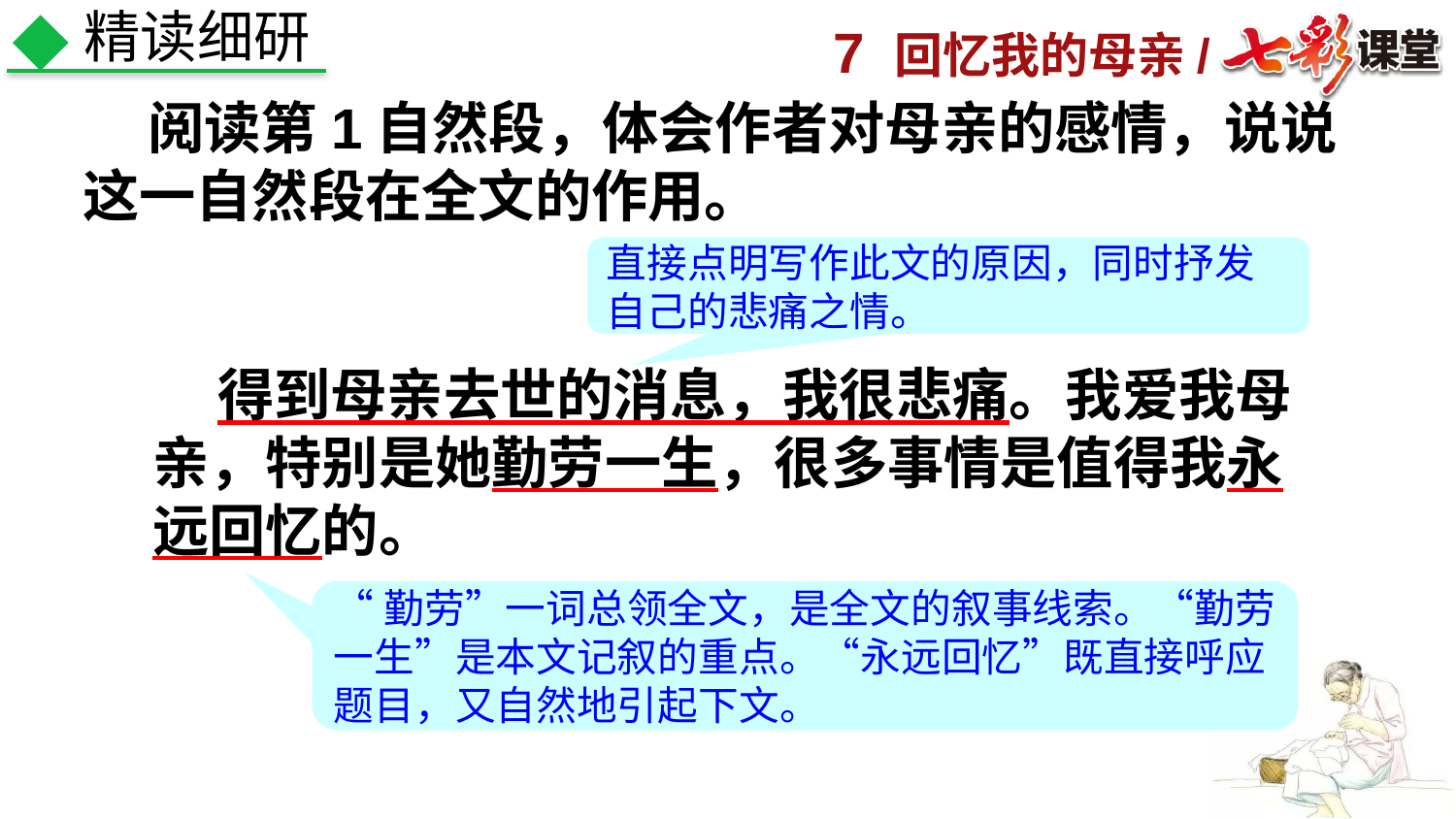

精读细研

    阅读第1自然段，体会作者对母亲的感情，说说这一自然段在全文的作用。
直接点明写作此文的原因，同时抒发自己的悲痛之情。
    得到母亲去世的消息，我很悲痛。我爱我母亲，特别是她勤劳一生，很多事情是值得我永远回忆的。
“勤劳”一词总领全文，是全文的叙事线索。“勤劳一生”是本文记叙的重点。“永远回忆”既直接呼应题目，又自然地引起下文。